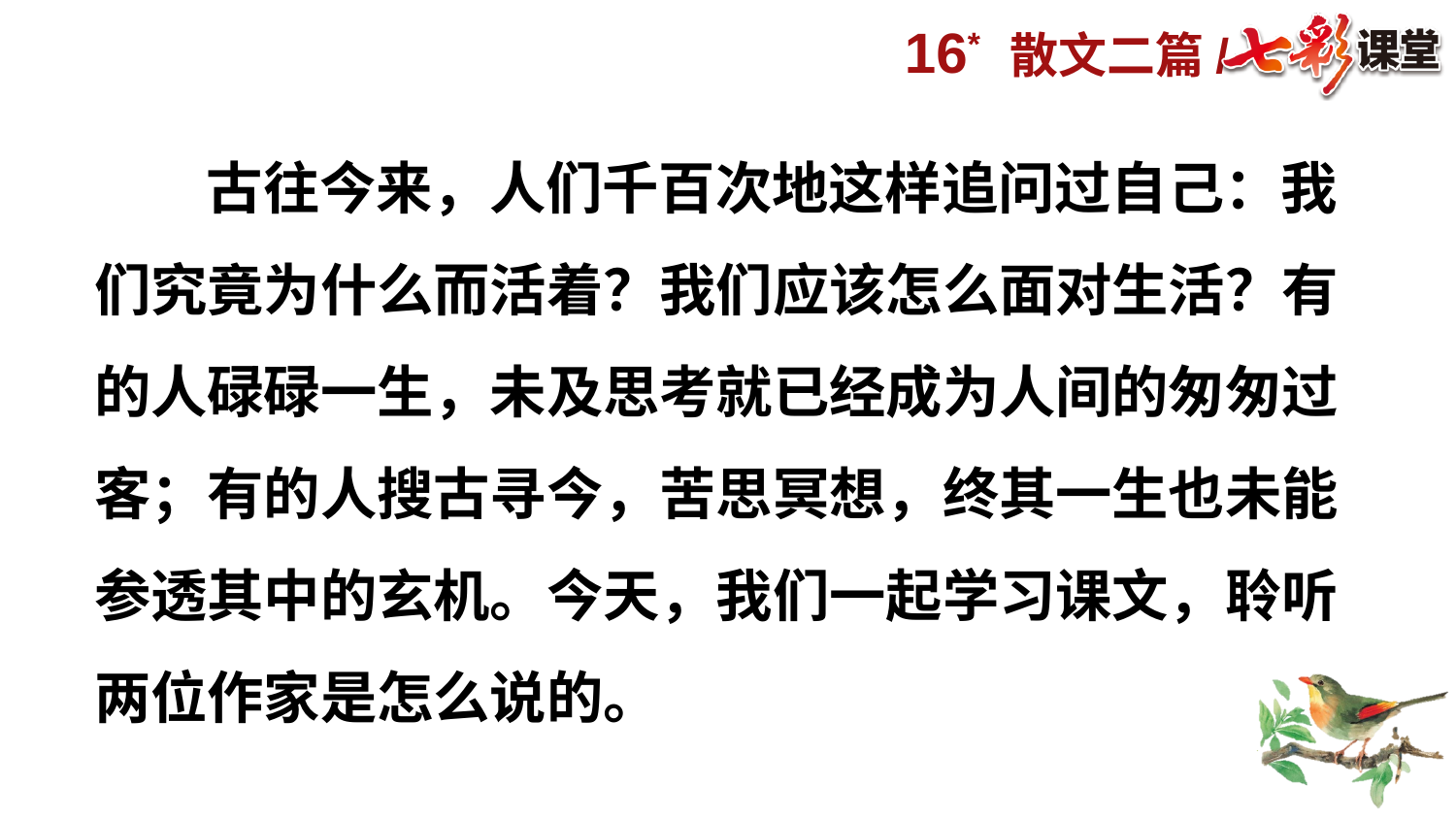

古往今来，人们千百次地这样追问过自己：我们究竟为什么而活着？我们应该怎么面对生活？有的人碌碌一生，未及思考就已经成为人间的匆匆过客；有的人搜古寻今，苦思冥想，终其一生也未能参透其中的玄机。今天，我们一起学习课文，聆听两位作家是怎么说的。